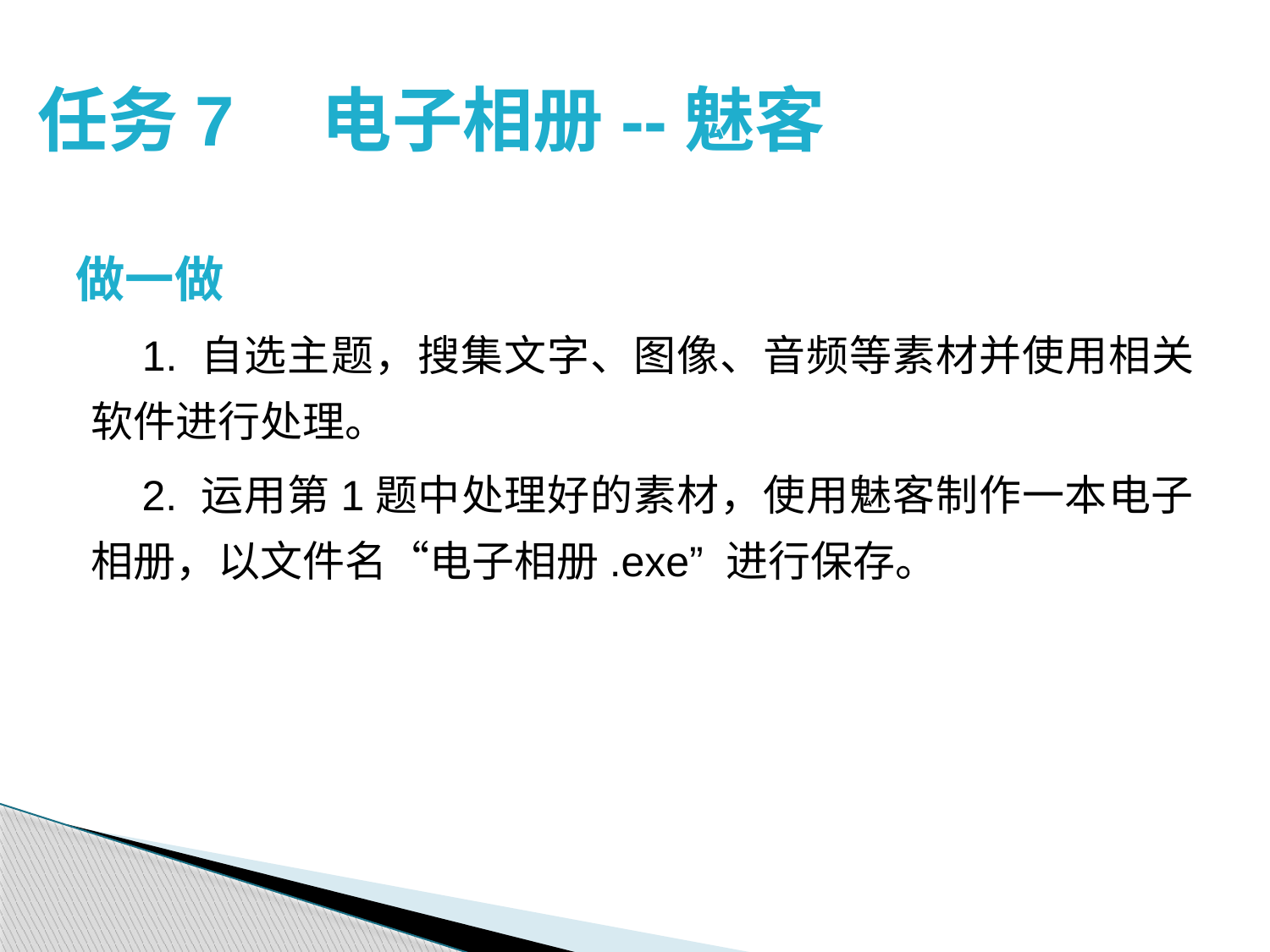

# 任务7　电子相册--魅客
做一做
    1. 自选主题，搜集文字、图像、音频等素材并使用相关软件进行处理。
    2. 运用第1题中处理好的素材，使用魅客制作一本电子相册，以文件名“电子相册.exe” 进行保存。